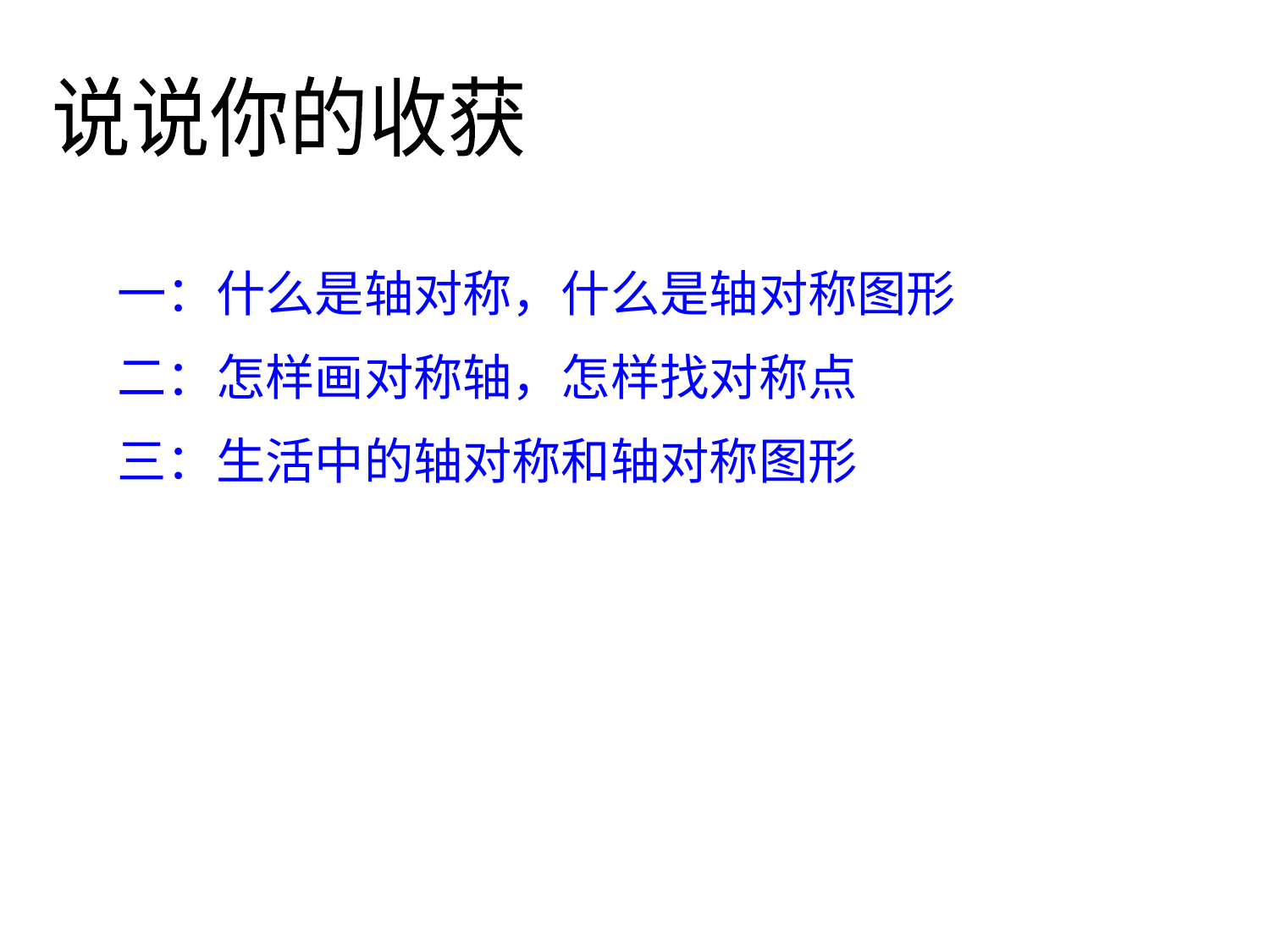

说说你的收获
一：什么是轴对称，什么是轴对称图形
二：怎样画对称轴，怎样找对称点
三：生活中的轴对称和轴对称图形